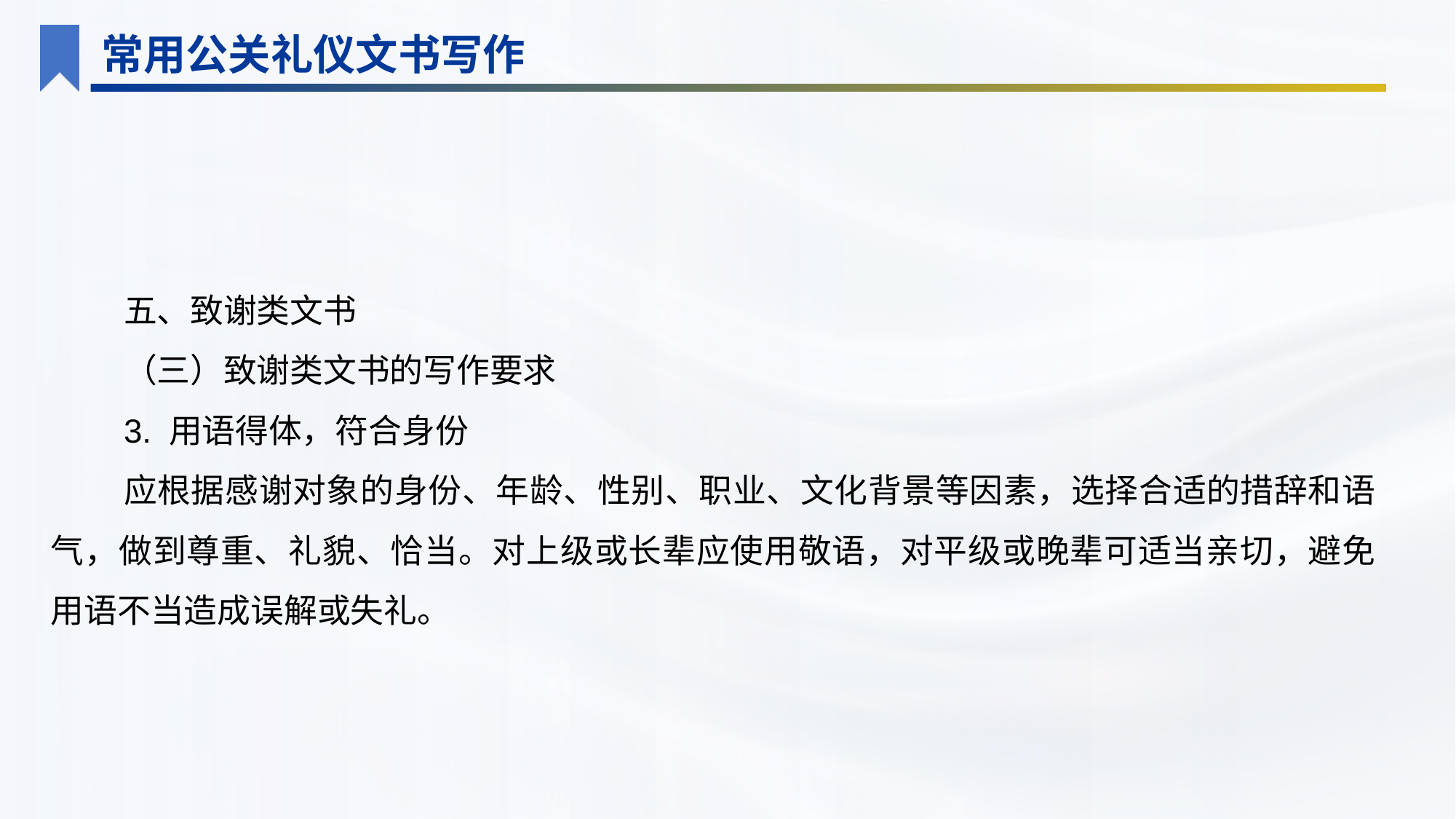

常用公关礼仪文书写作
五、致谢类文书
（三）致谢类文书的写作要求
3. 用语得体，符合身份
应根据感谢对象的身份、年龄、性别、职业、文化背景等因素，选择合适的措辞和语气，做到尊重、礼貌、恰当。对上级或长辈应使用敬语，对平级或晚辈可适当亲切，避免用语不当造成误解或失礼。